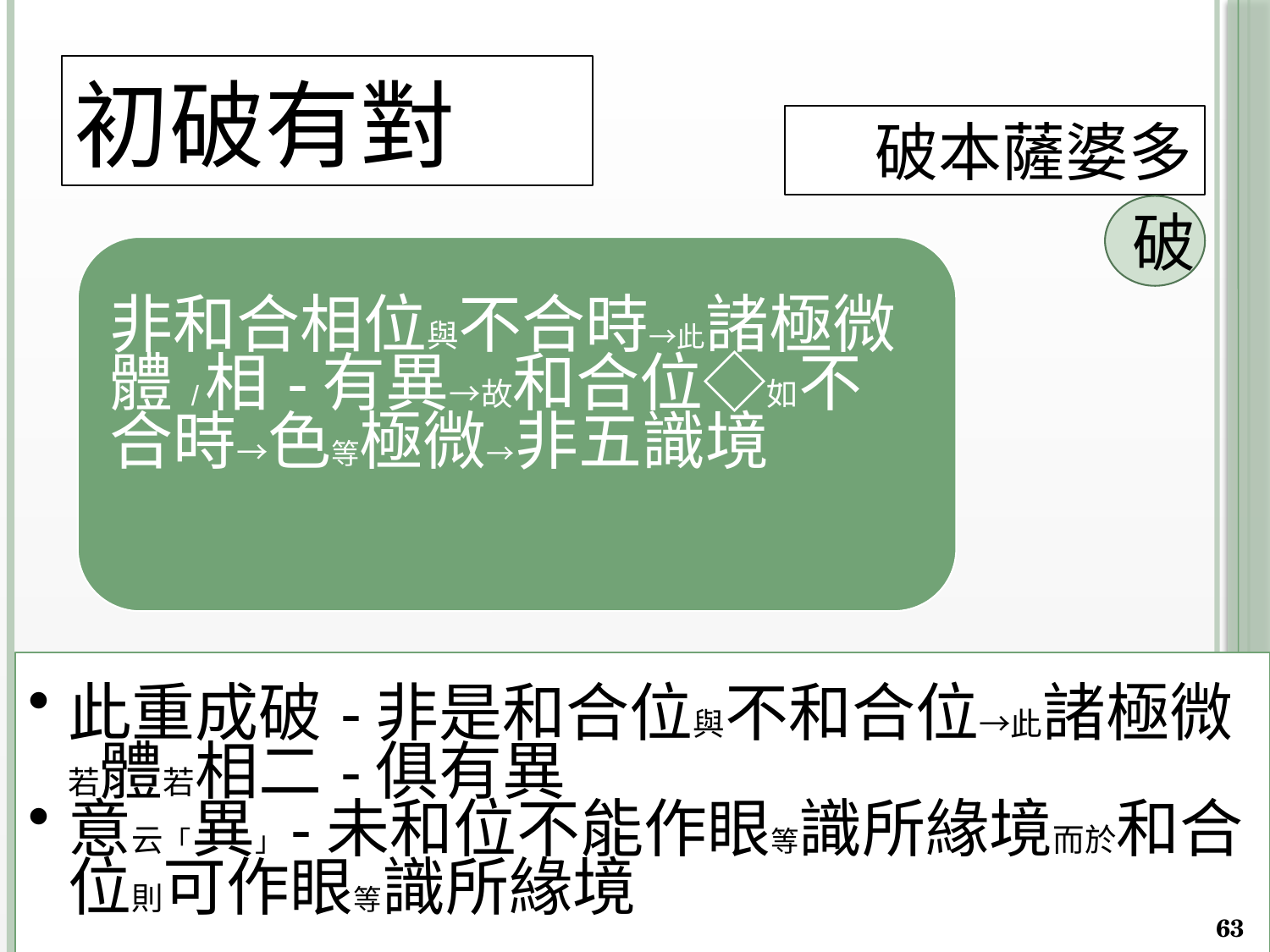

# 初破有對
破本薩婆多
非和合相位與不合時→此諸極微體/相-有異→故和合位◇如不合時→色等極微→非五識境
此重成破-非是和合位與不和合位→此諸極微若體若相二-俱有異
意云「異」-未和位不能作眼等識所緣境而於和合位則可作眼等識所緣境
破
63
2014/10/15